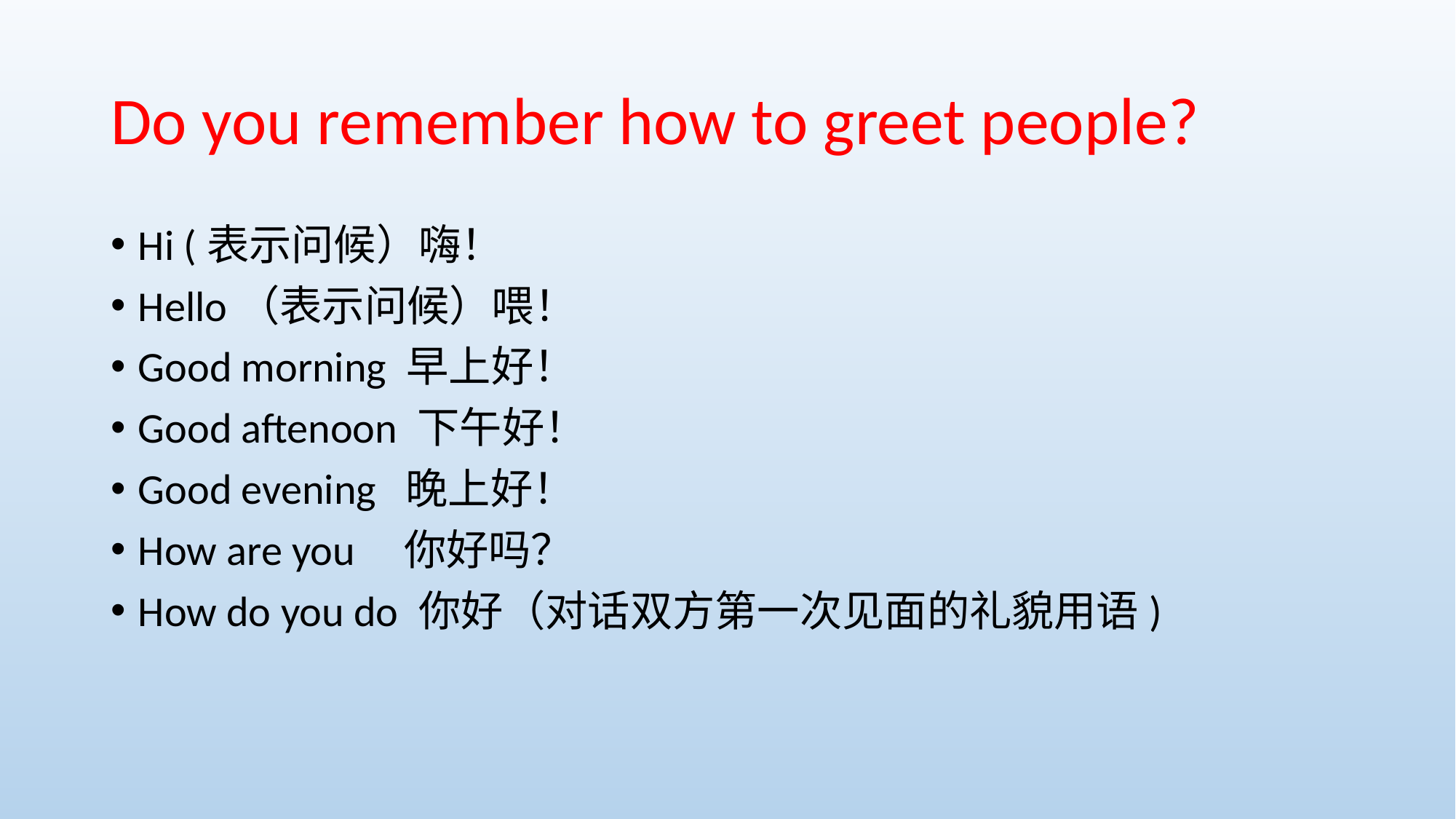

# Do you remember how to greet people?
Hi (表示问候）嗨！
Hello（表示问候）喂！
Good morning 早上好！
Good aftenoon 下午好！
Good evening  晚上好！
How are you    你好吗？
How do you do 你好（对话双方第一次见面的礼貌用语)